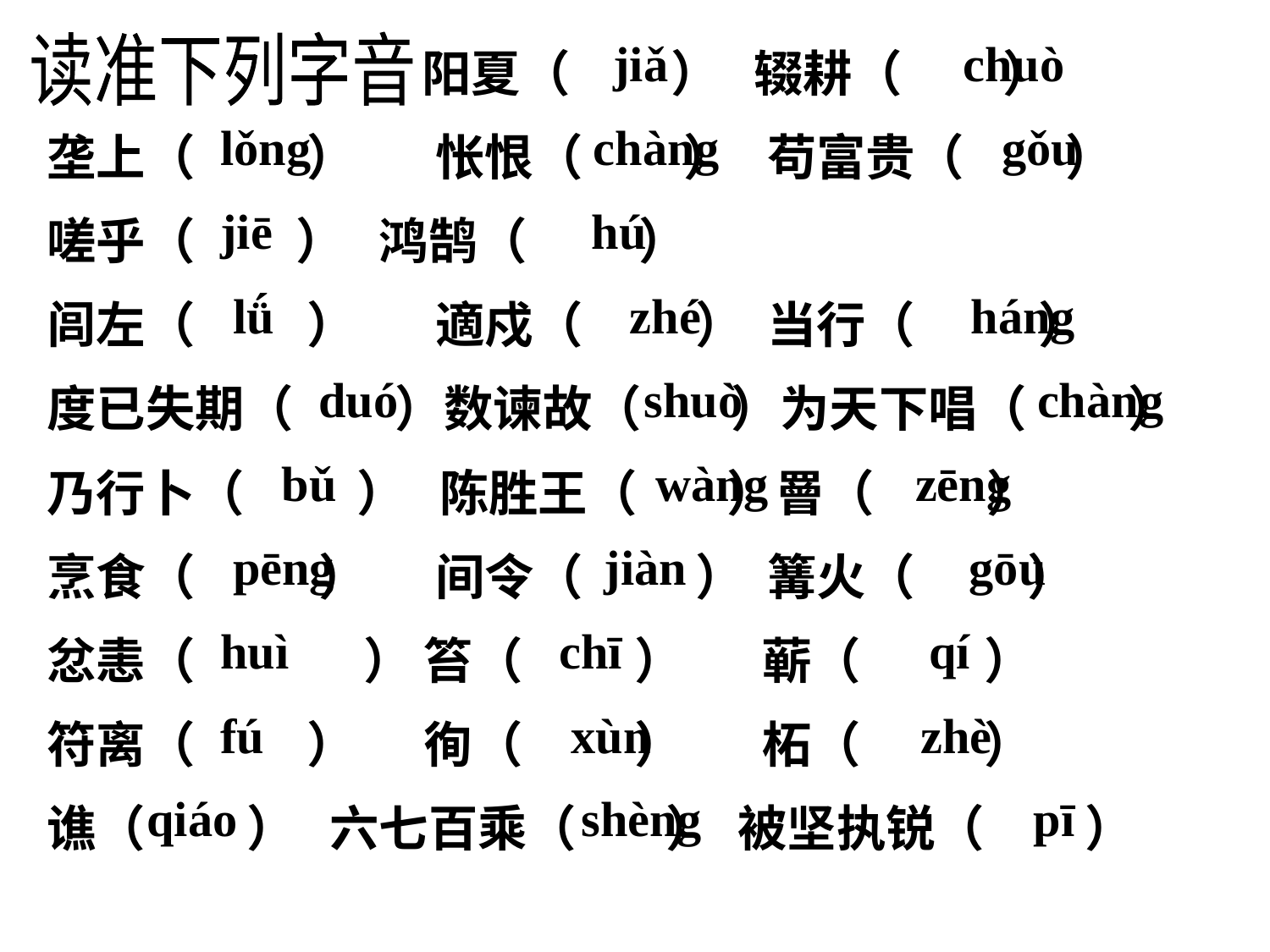

jiǎ                        chuò
                   lǒng                       chàng                       gǒu
                   jiē                          hú
                    lǘ                             zhé                      háng
                           duó                    shuò                        chàng
                        bǔ                          wàng            zēng
                    pēng                      jiàn                       gōu
                   huì                      chī                         qí
                   fú                         xùn                      zhè
             qiáo                            shèng                           pī

读准下列字音
                                 阳夏（         ）   辍耕（         ）
垄上（          ）       怅恨（         ）   苟富贵（         ）
嗟乎（         ）   鸿鹄（          ）
闾左（          ）       適戍（          ）  当行（           ）
度已失期（         ）数谏故（        ）为天下唱（         ）
乃行卜（          ）   陈胜王（        ）罾（          ）
烹食（           ）      间令（          ）  篝火（          ）
忿恚（               ） 笞（          ）       蕲（           ）
符离（          ）      徇（          ）       柘（           ）
谯（         ）   六七百乘（        ）  被坚执锐（         ）